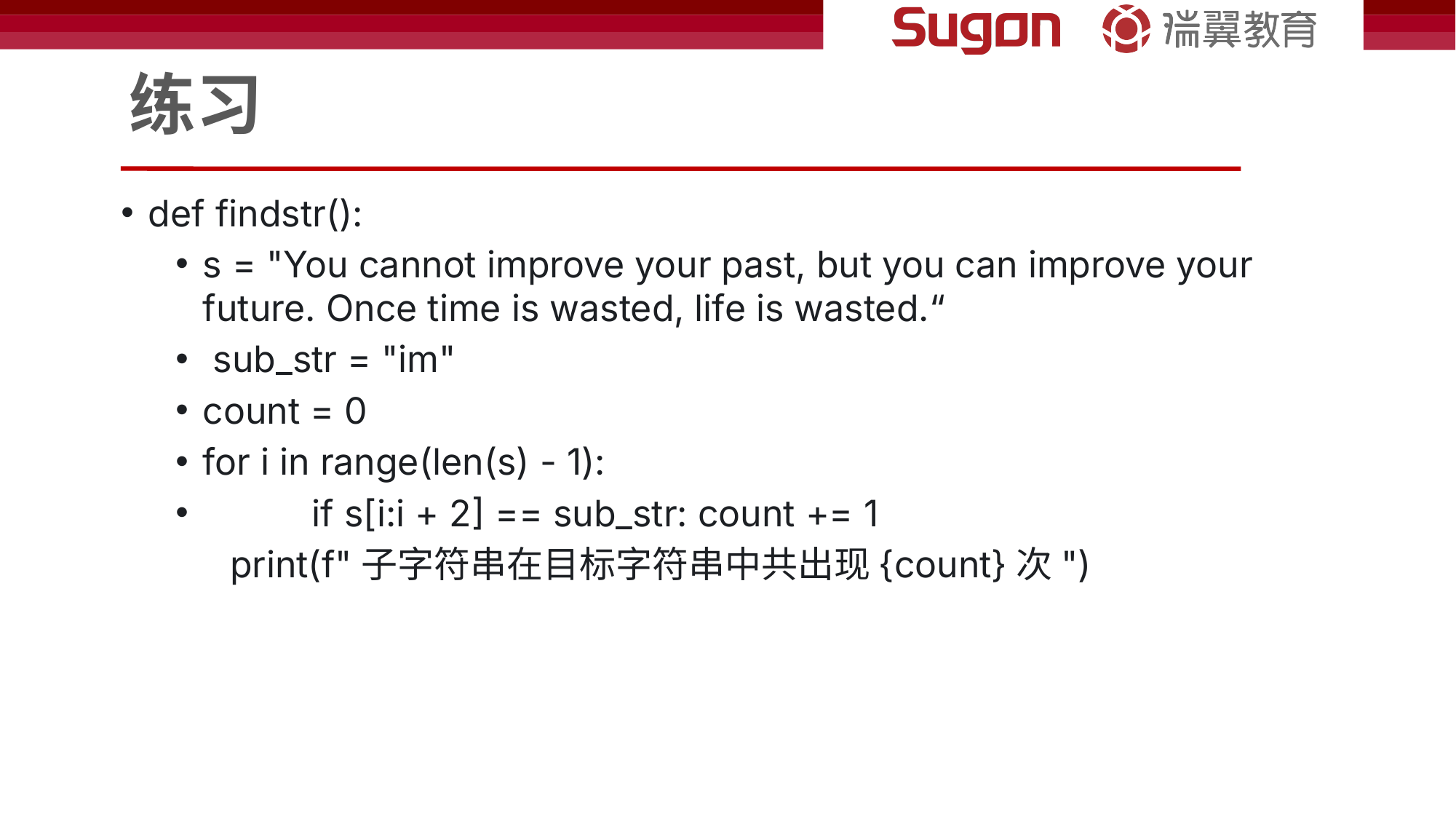

# 练习
def findstr():
s = "You cannot improve your past, but you can improve your future. Once time is wasted, life is wasted.“
 sub_str = "im"
count = 0
for i in range(len(s) - 1):
 	if s[i:i + 2] == sub_str: count += 1
print(f"子字符串在目标字符串中共出现{count}次")